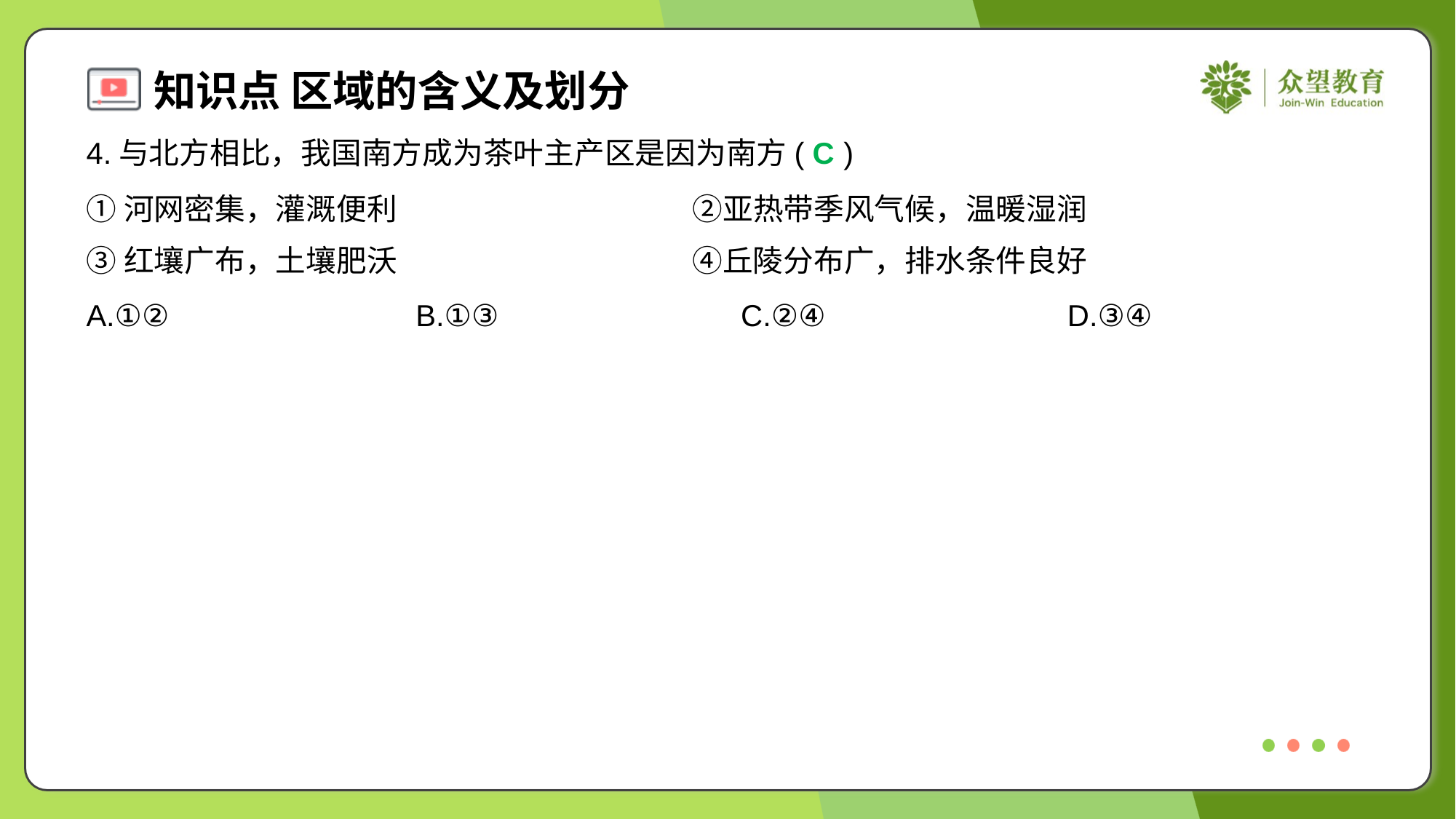

4.与北方相比，我国南方成为茶叶主产区是因为南方(     )
C
①河网密集，灌溉便利	②亚热带季风气候，温暖湿润
③红壤广布，土壤肥沃	④丘陵分布广，排水条件良好
A.①②	B.①③	C.②④	D.③④